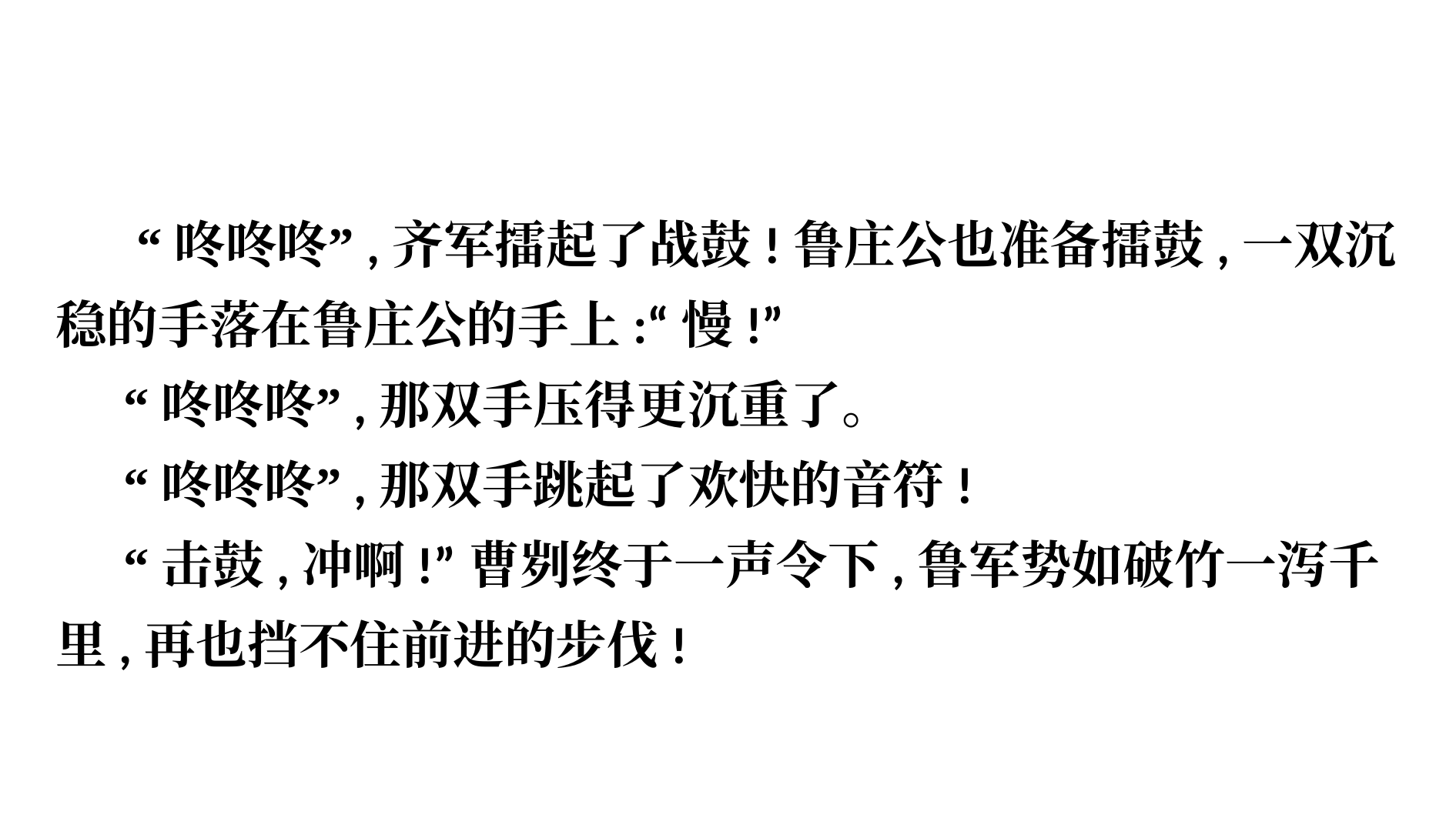

“咚咚咚”,齐军擂起了战鼓!鲁庄公也准备擂鼓,一双沉稳的手落在鲁庄公的手上:“慢!”
“咚咚咚”,那双手压得更沉重了。
“咚咚咚”,那双手跳起了欢快的音符!
“击鼓,冲啊!”曹刿终于一声令下,鲁军势如破竹一泻千里,再也挡不住前进的步伐!